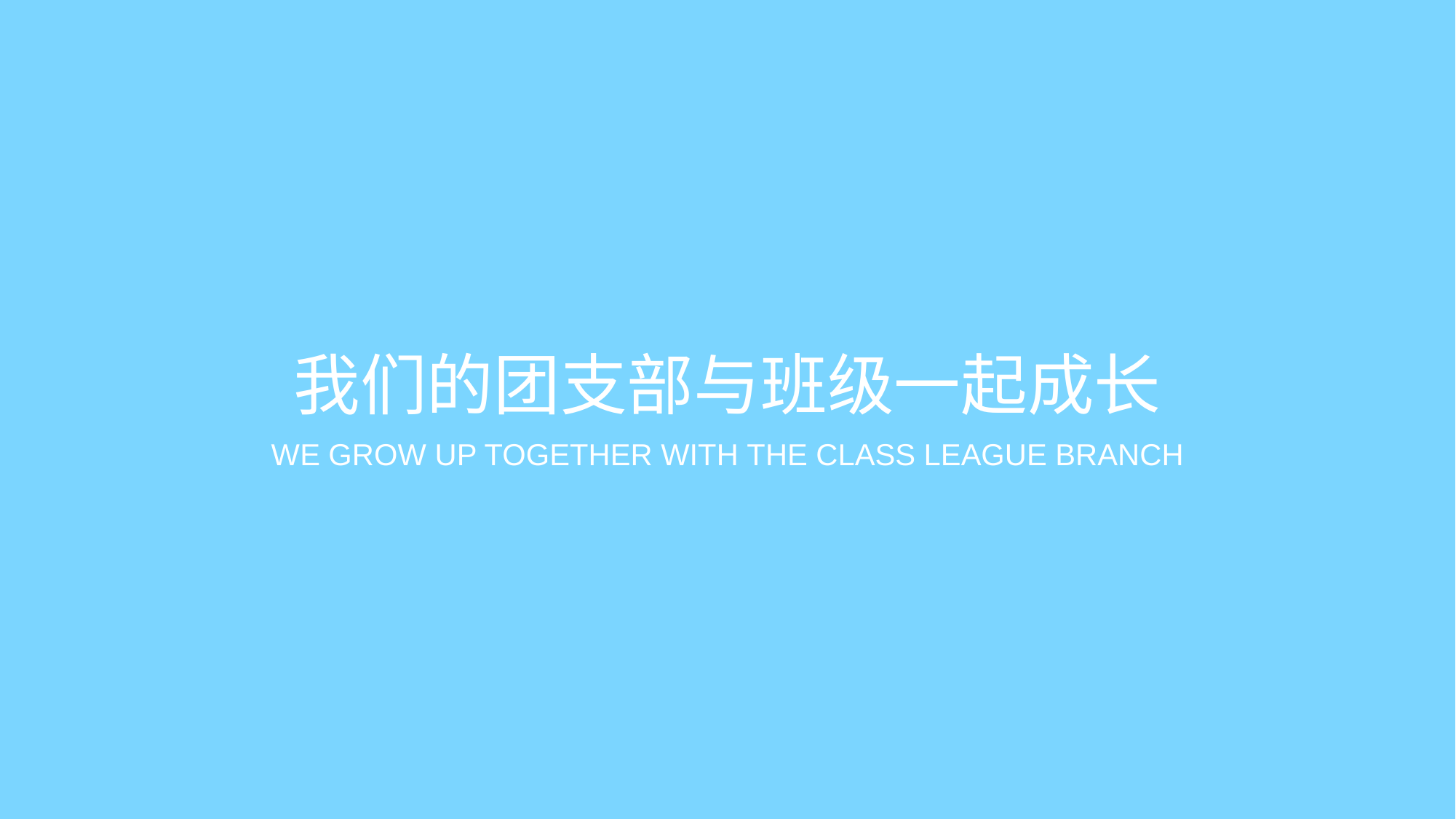

我们的团支部与班级一起成长
WE GROW UP TOGETHER WITH THE CLASS LEAGUE BRANCH